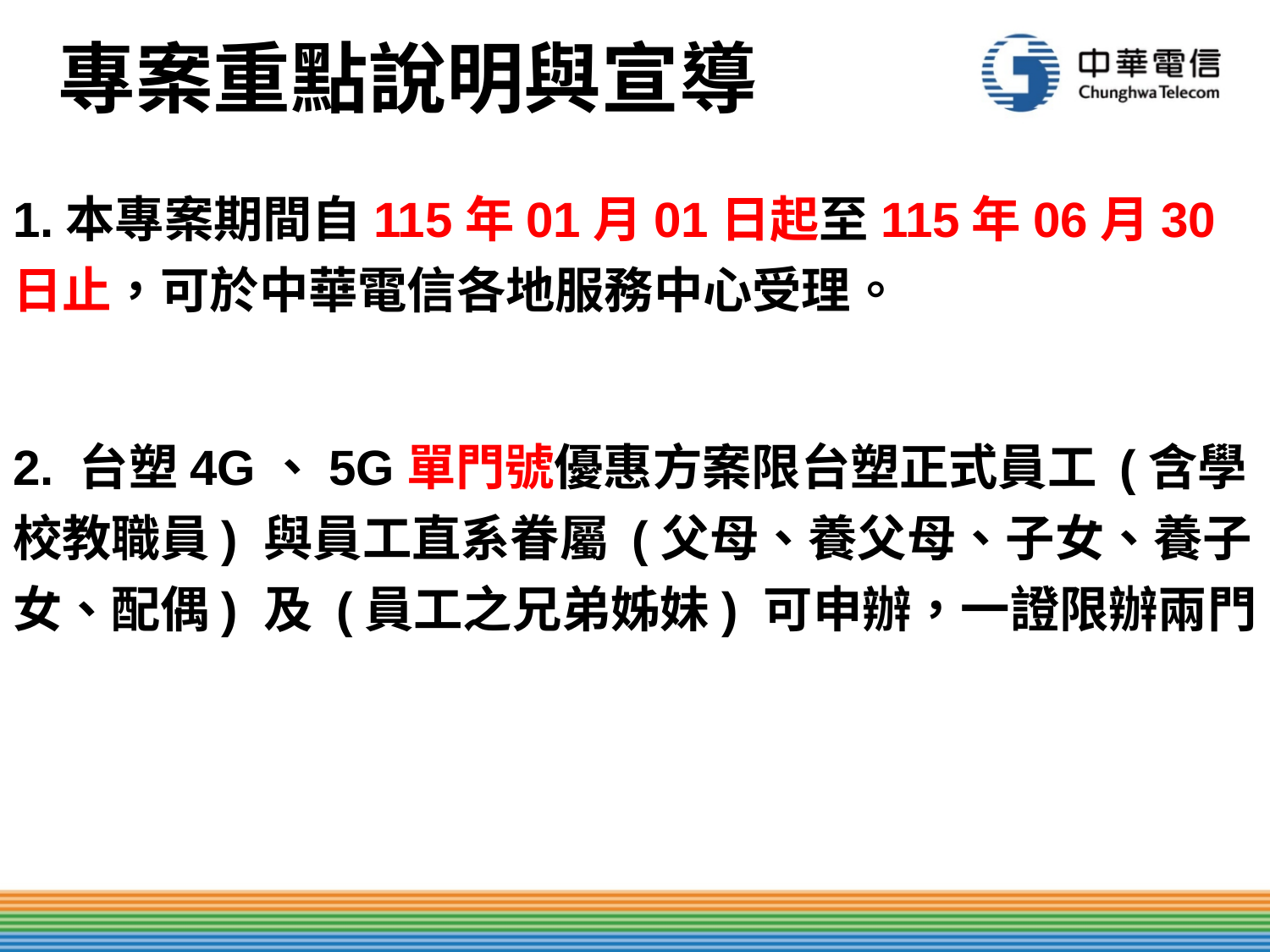

# 專案重點說明與宣導
1.本專案期間自115年01月01日起至115年06月30日止，可於中華電信各地服務中心受理。

2. 台塑4G、5G單門號優惠方案限台塑正式員工 (含學校教職員) 與員工直系眷屬 (父母、養父母、子女、養子女、配偶) 及 (員工之兄弟姊妹) 可申辦，一證限辦兩門